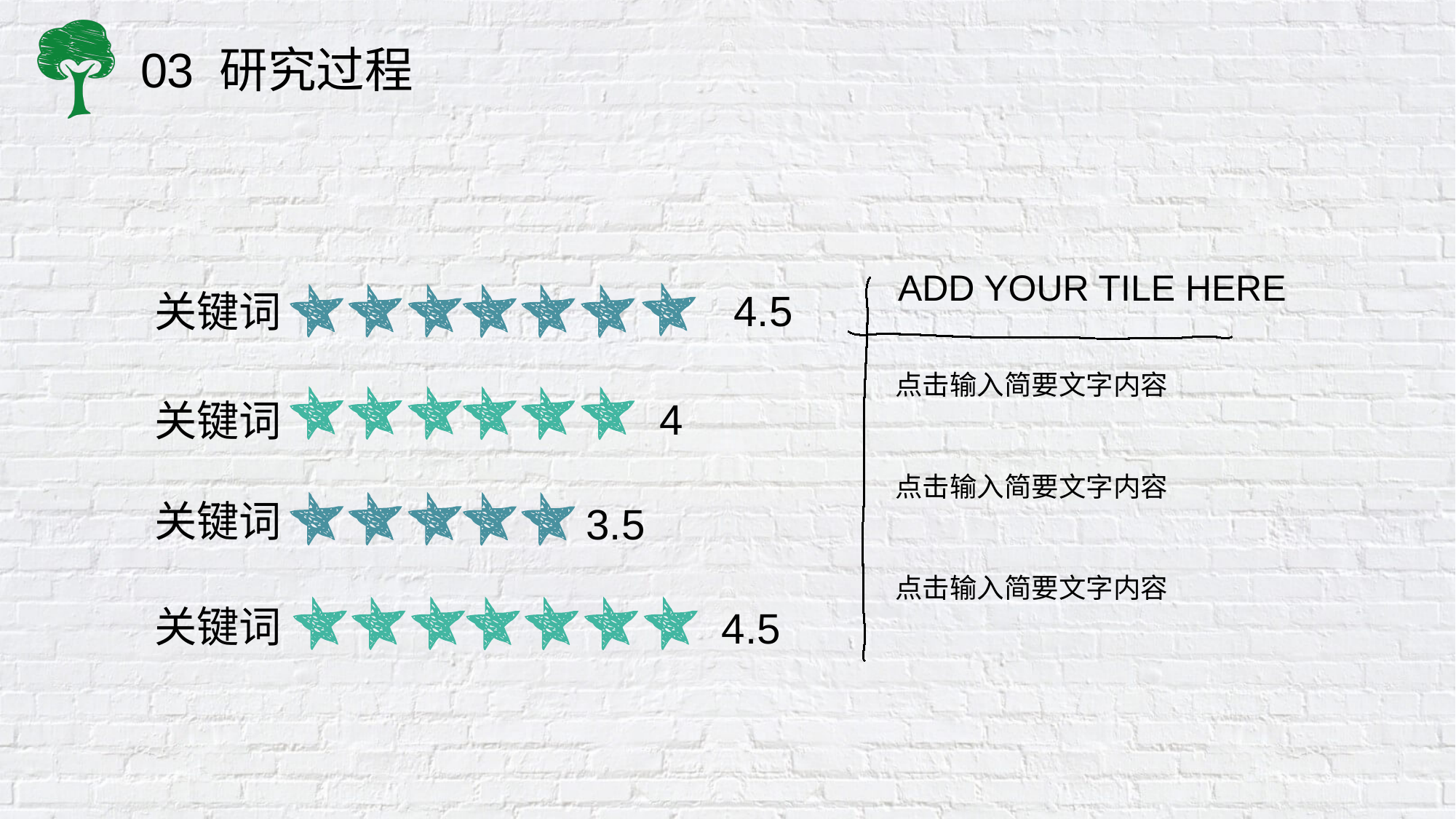

ADD YOUR TILE HERE
4.5

关键词

点击输入简要文字内容

4
关键词
点击输入简要文字内容

关键词
3.5

点击输入简要文字内容
关键词
4.5